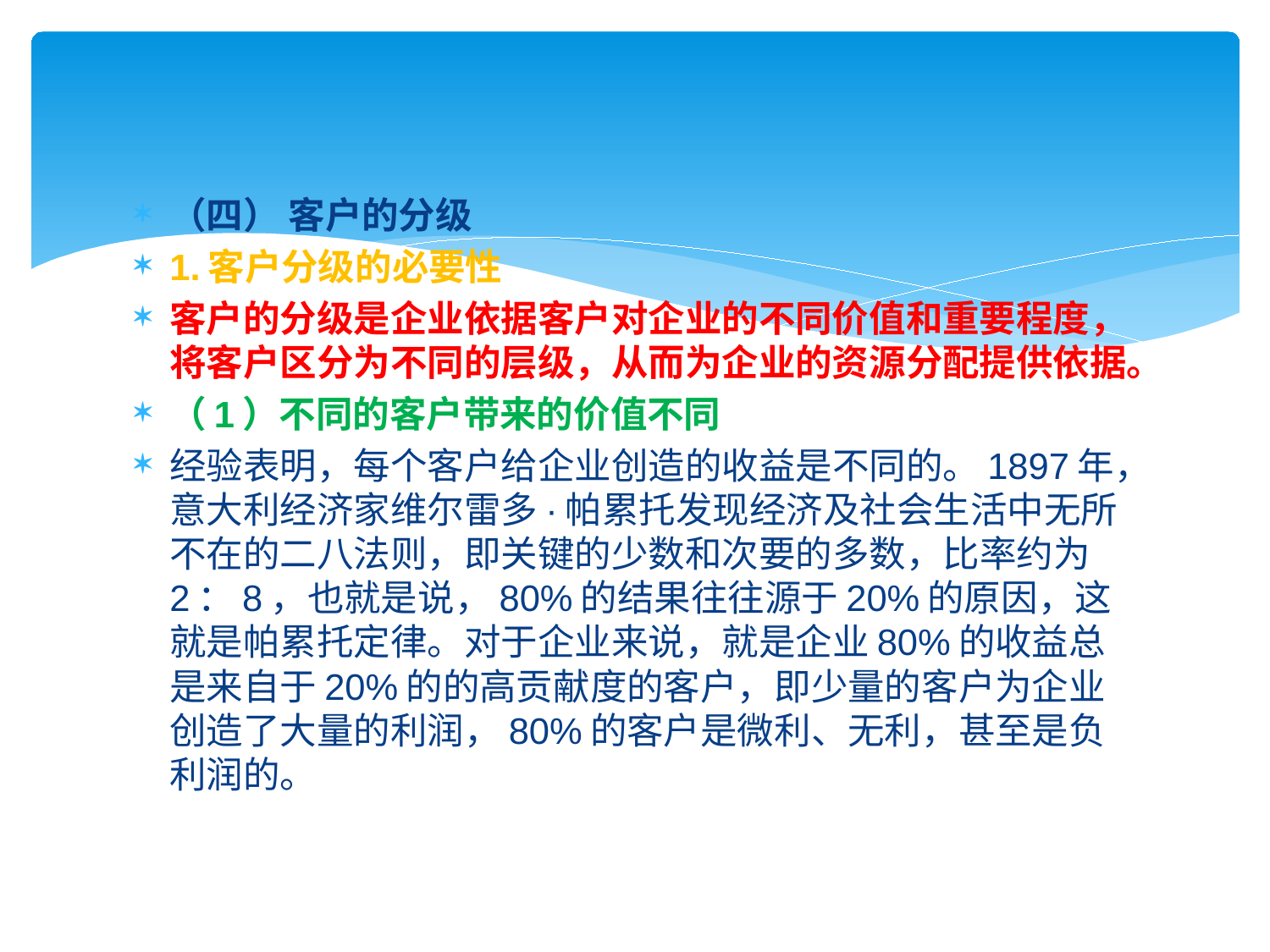

（四） 客户的分级
1.客户分级的必要性
客户的分级是企业依据客户对企业的不同价值和重要程度，将客户区分为不同的层级，从而为企业的资源分配提供依据。
（1）不同的客户带来的价值不同
经验表明，每个客户给企业创造的收益是不同的。1897年，意大利经济家维尔雷多·帕累托发现经济及社会生活中无所不在的二八法则，即关键的少数和次要的多数，比率约为2：8，也就是说，80%的结果往往源于20%的原因，这就是帕累托定律。对于企业来说，就是企业80%的收益总是来自于20%的的高贡献度的客户，即少量的客户为企业创造了大量的利润，80%的客户是微利、无利，甚至是负利润的。